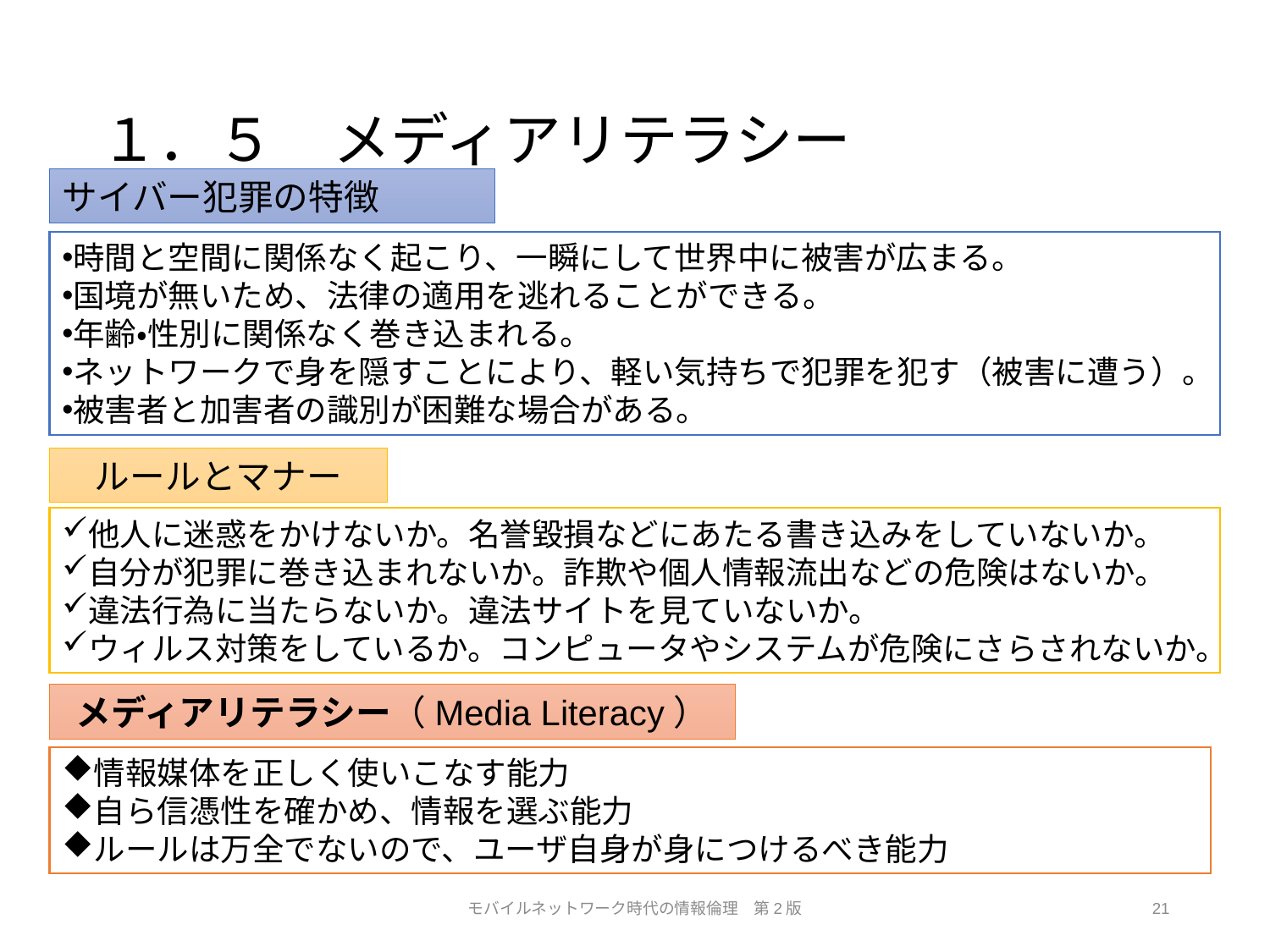

# １．５　メディアリテラシー
サイバー犯罪の特徴
時間と空間に関係なく起こり、一瞬にして世界中に被害が広まる。
国境が無いため、法律の適用を逃れることができる。
年齢・性別に関係なく巻き込まれる。
ネットワークで身を隠すことにより、軽い気持ちで犯罪を犯す（被害に遭う）。
被害者と加害者の識別が困難な場合がある。
ルールとマナー
他人に迷惑をかけないか。名誉毀損などにあたる書き込みをしていないか。
自分が犯罪に巻き込まれないか。詐欺や個人情報流出などの危険はないか。
違法行為に当たらないか。違法サイトを見ていないか。
ウィルス対策をしているか。コンピュータやシステムが危険にさらされないか。
メディアリテラシー（Media Literacy）
情報媒体を正しく使いこなす能力
自ら信憑性を確かめ、情報を選ぶ能力
ルールは万全でないので、ユーザ自身が身につけるべき能力
モバイルネットワーク時代の情報倫理　第2版
21